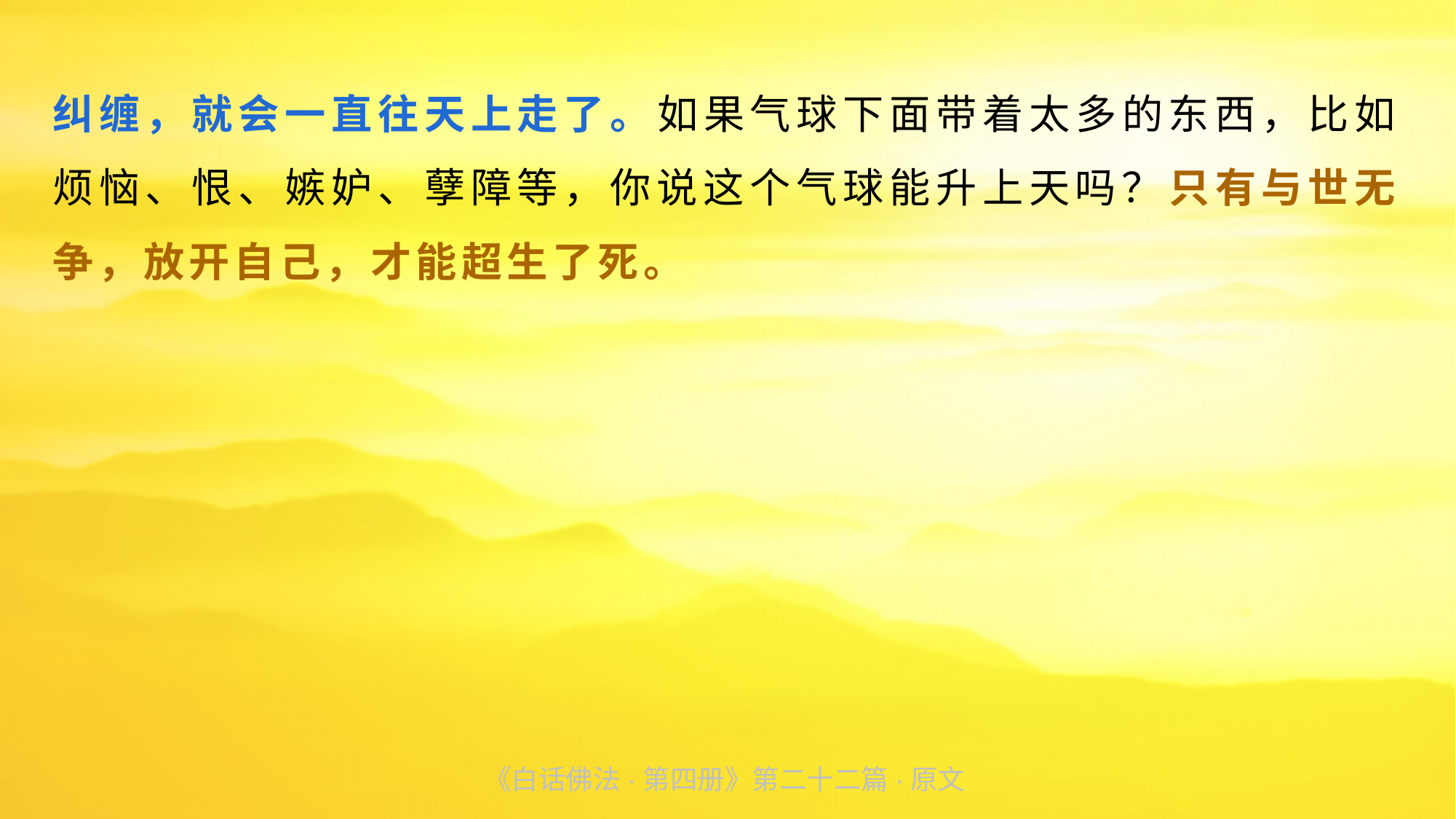

纠缠，就会一直往天上走了。如果气球下面带着太多的东西，比如烦恼、恨、嫉妒、孽障等，你说这个气球能升上天吗？只有与世无争，放开自己，才能超生了死。
《白话佛法·第四册》第二十二篇·原文